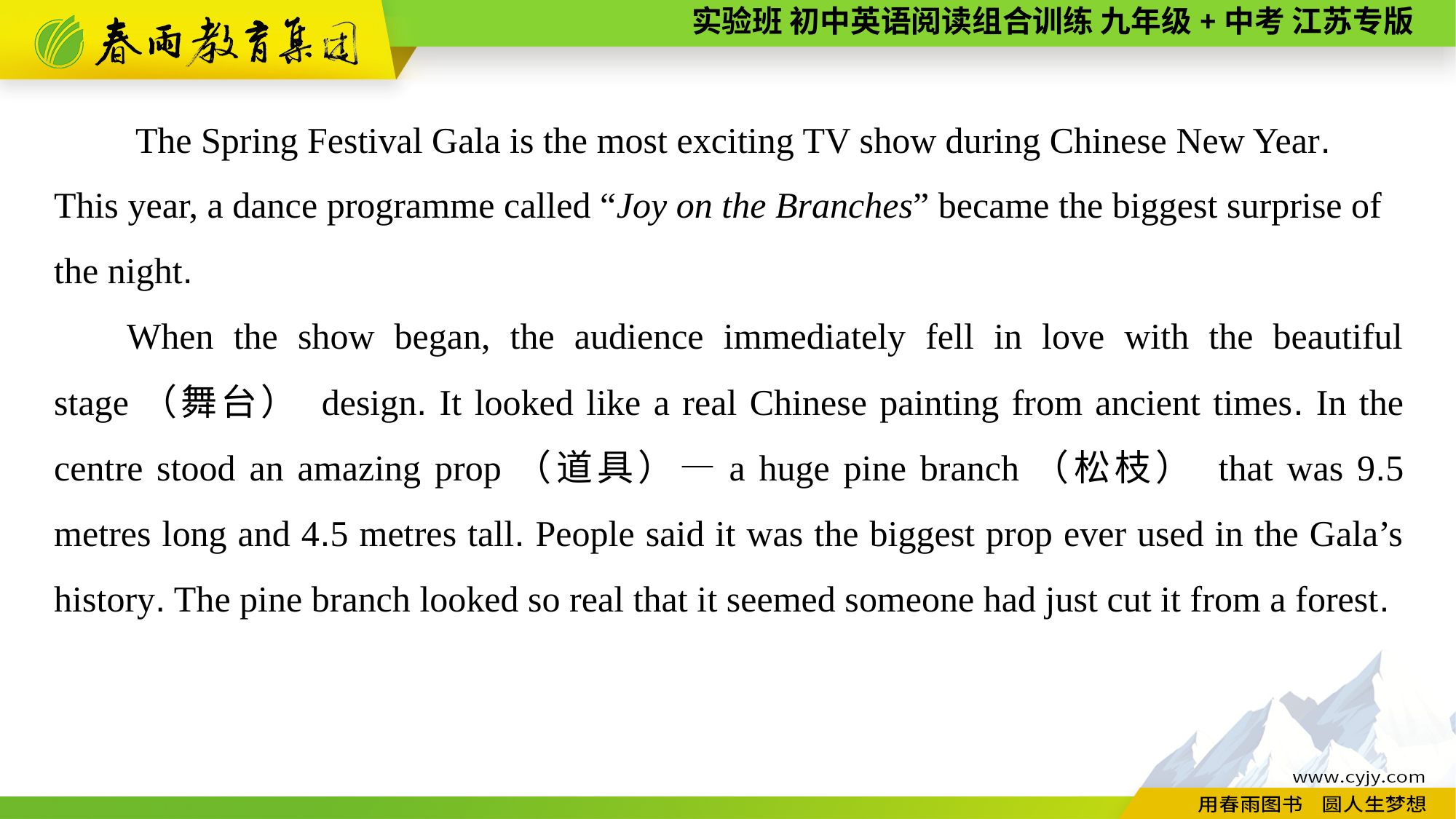

The Spring Festival Gala is the most exciting TV show during Chinese New Year. This year, a dance programme called “Joy on the Branches” became the biggest surprise of
the night.
When the show began, the audience immediately fell in love with the beautiful stage（舞台） design. It looked like a real Chinese painting from ancient times. In the centre stood an amazing prop（道具）—a huge pine branch（松枝） that was 9.5 metres long and 4.5 metres tall. People said it was the biggest prop ever used in the Gala’s history. The pine branch looked so real that it seemed someone had just cut it from a forest.